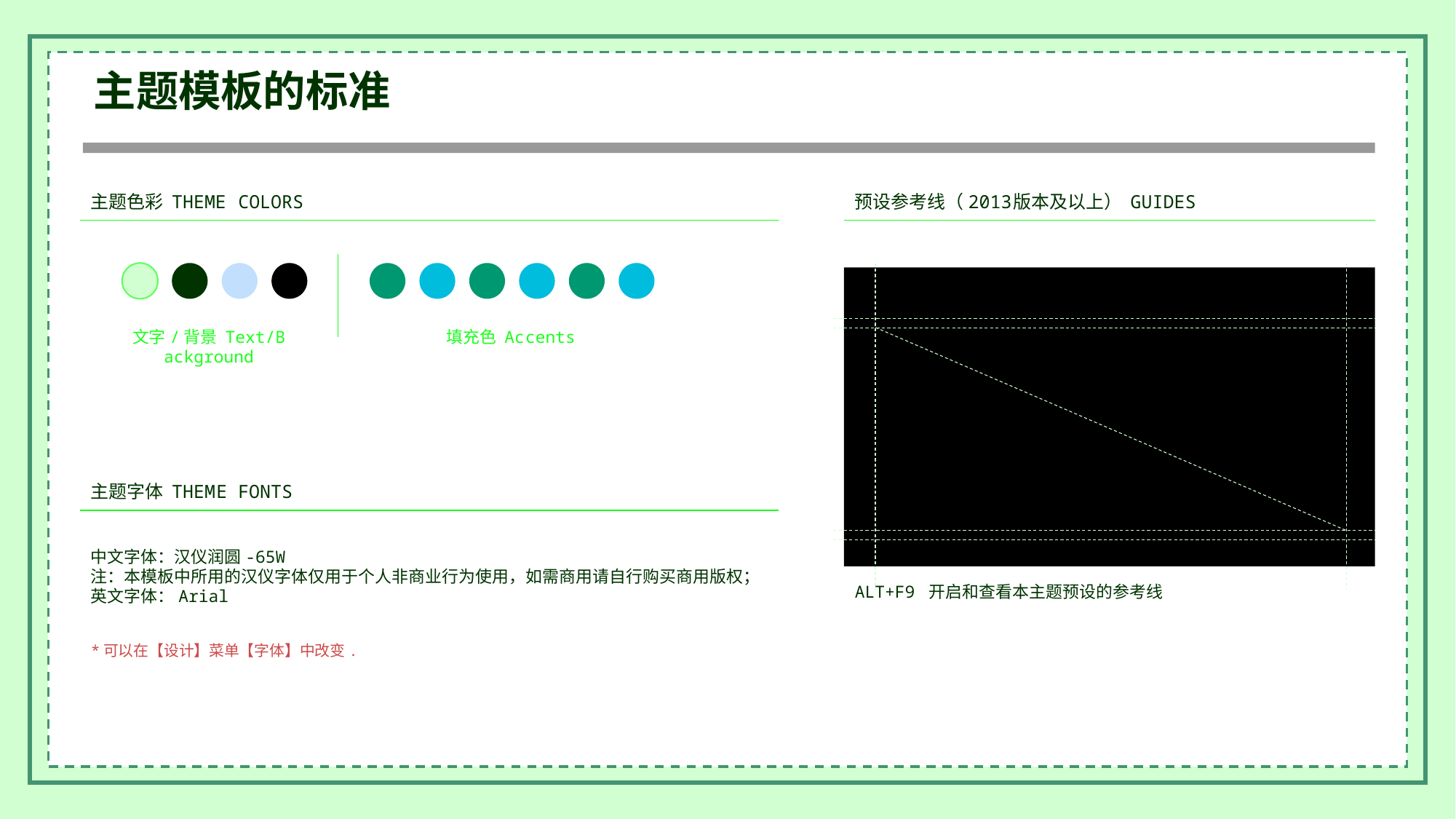

主题模板的标准

主题色彩 THEME  COLORS
预设参考线（2013 版本及以上） GUIDES

ALT+F9 开启和查看本主题预设的参考线
文字/背景 Text/B ackground
填充色 Ac cents
主题字体 THEM E FONTS
中文字体：汉仪润圆-65W
注：本模板中所用的汉仪字体仅用于个人非商业行为使用，如需商用请自行购买商用版权；
英文字体：Arial
*可以在【设计】菜单【字体】中改变.